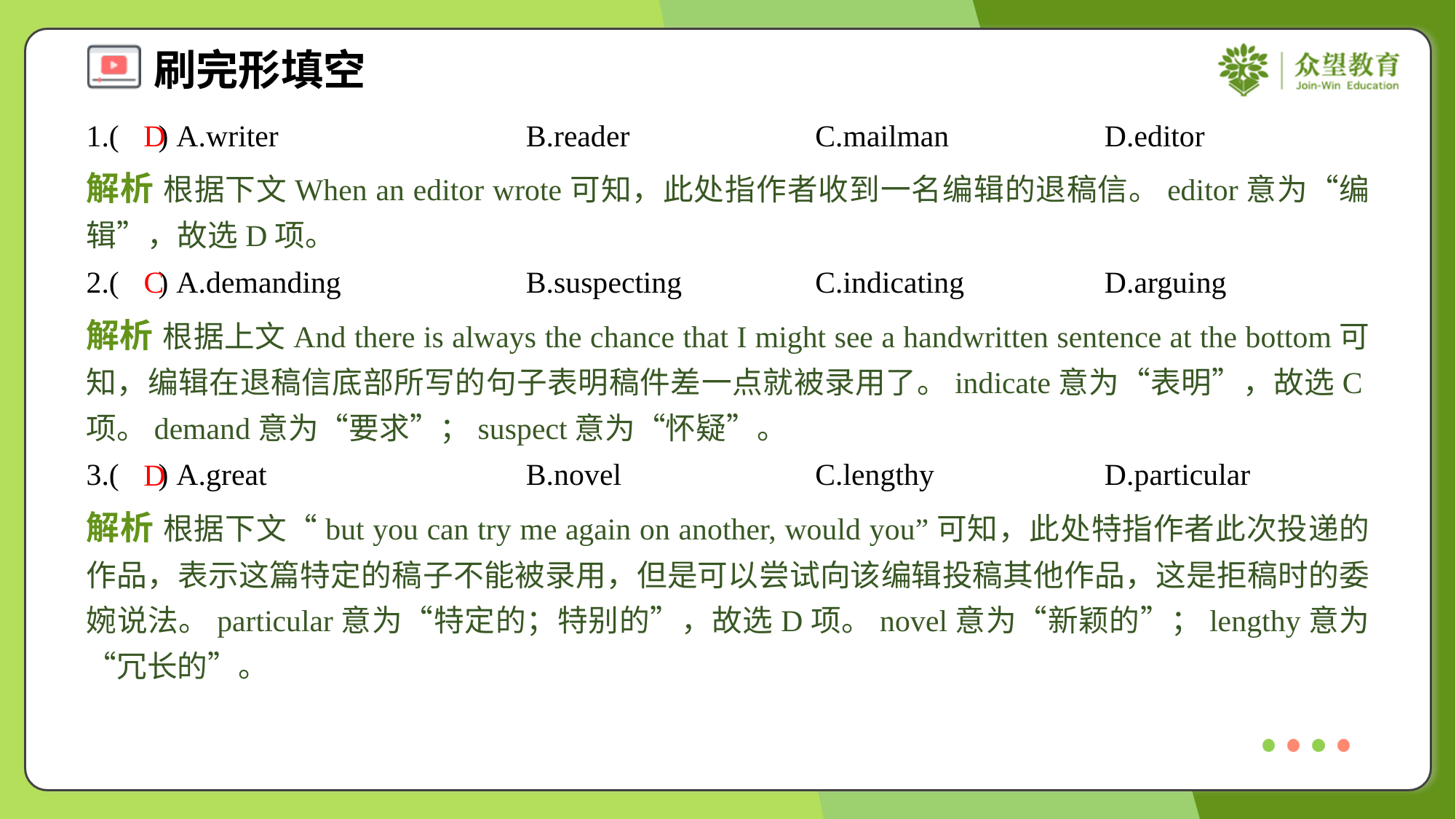

1.(     ) A.writer	B.reader	C.mailman	D.editor
D
解析 根据下文When an editor wrote可知，此处指作者收到一名编辑的退稿信。editor意为“编辑”，故选D项。
2.(     ) A.demanding	B.suspecting	C.indicating	D.arguing
C
解析 根据上文And there is always the chance that I might see a handwritten sentence at the bottom可知，编辑在退稿信底部所写的句子表明稿件差一点就被录用了。indicate意为“表明”，故选C项。demand意为“要求”；suspect意为“怀疑”。
3.(     ) A.great	B.novel	C.lengthy	D.particular
D
解析 根据下文“but you can try me again on another, would you”可知，此处特指作者此次投递的作品，表示这篇特定的稿子不能被录用，但是可以尝试向该编辑投稿其他作品，这是拒稿时的委婉说法。particular意为“特定的；特别的”，故选D项。novel意为“新颖的”；lengthy意为“冗长的”。